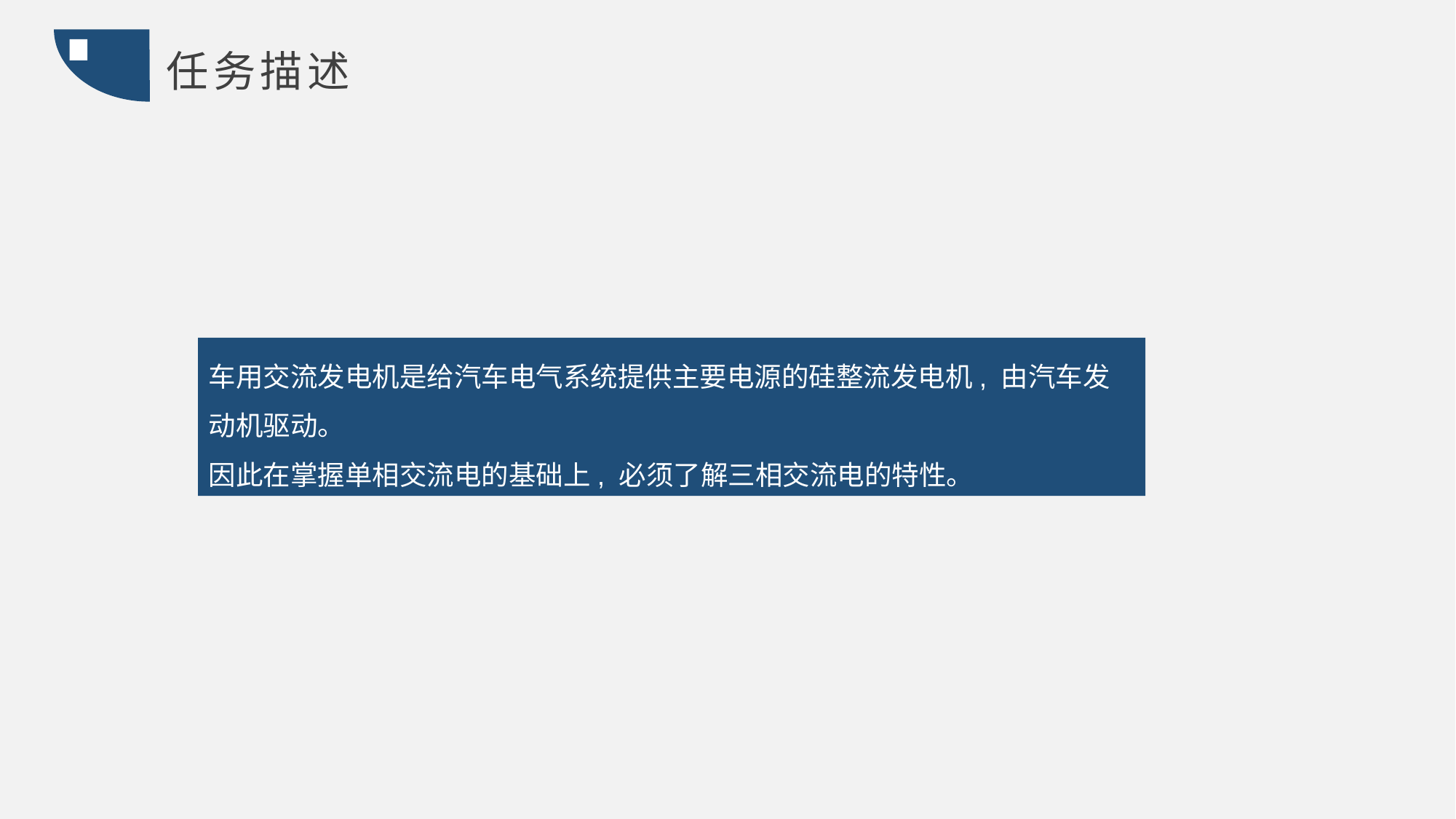

任务描述
车用交流发电机是给汽车电气系统提供主要电源的硅整流发电机, 由汽车发动机驱动。
因此在掌握单相交流电的基础上, 必须了解三相交流电的特性。